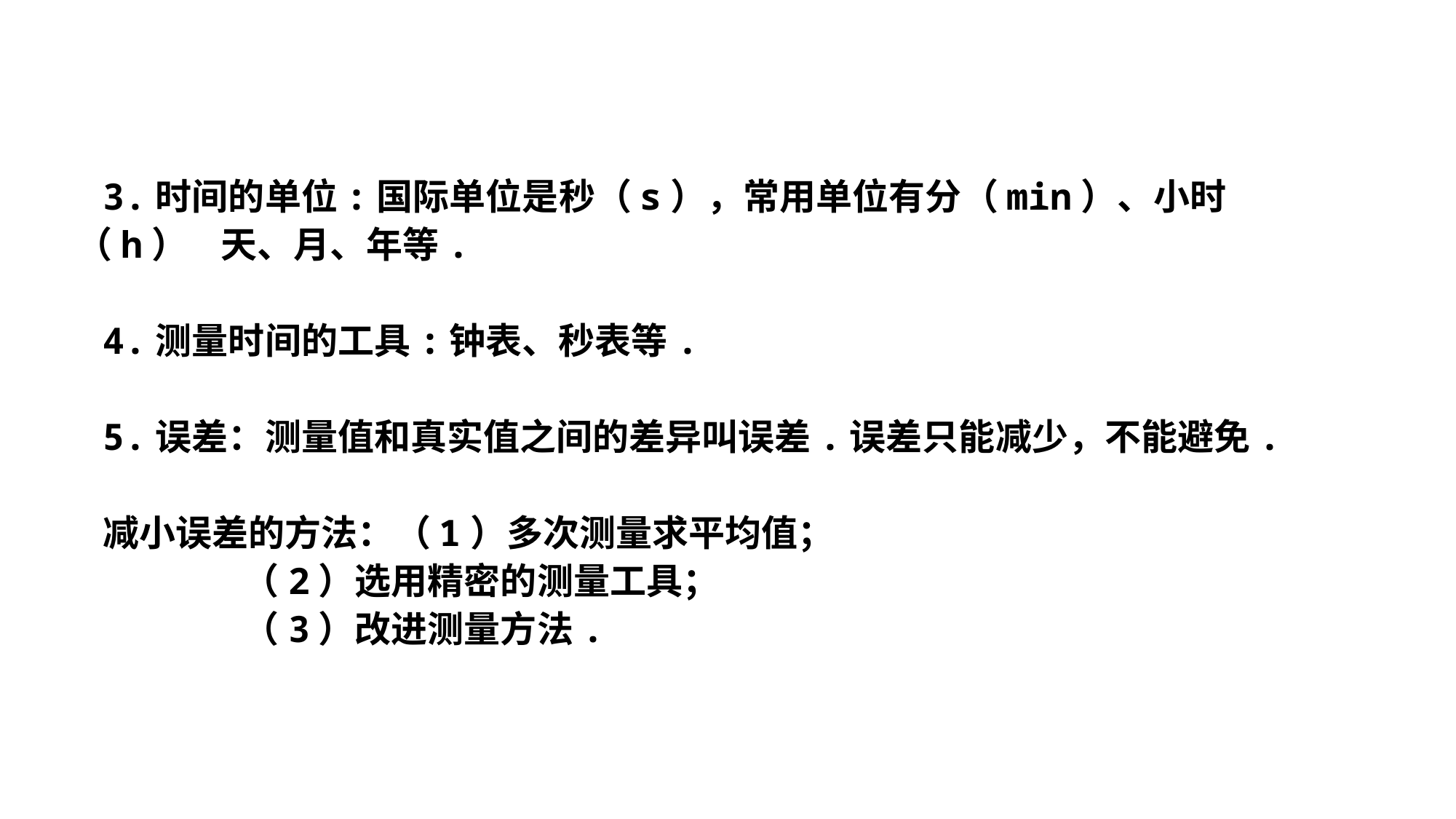

3.时间的单位:国际单位是秒（s），常用单位有分（min）、小时（h）    天、月、年等.

4.测量时间的工具:钟表、秒表等.

5.误差：测量值和真实值之间的差异叫误差.误差只能减少，不能避免.

减小误差的方法：（1）多次测量求平均值；
                （2）选用精密的测量工具；
                （3）改进测量方法.